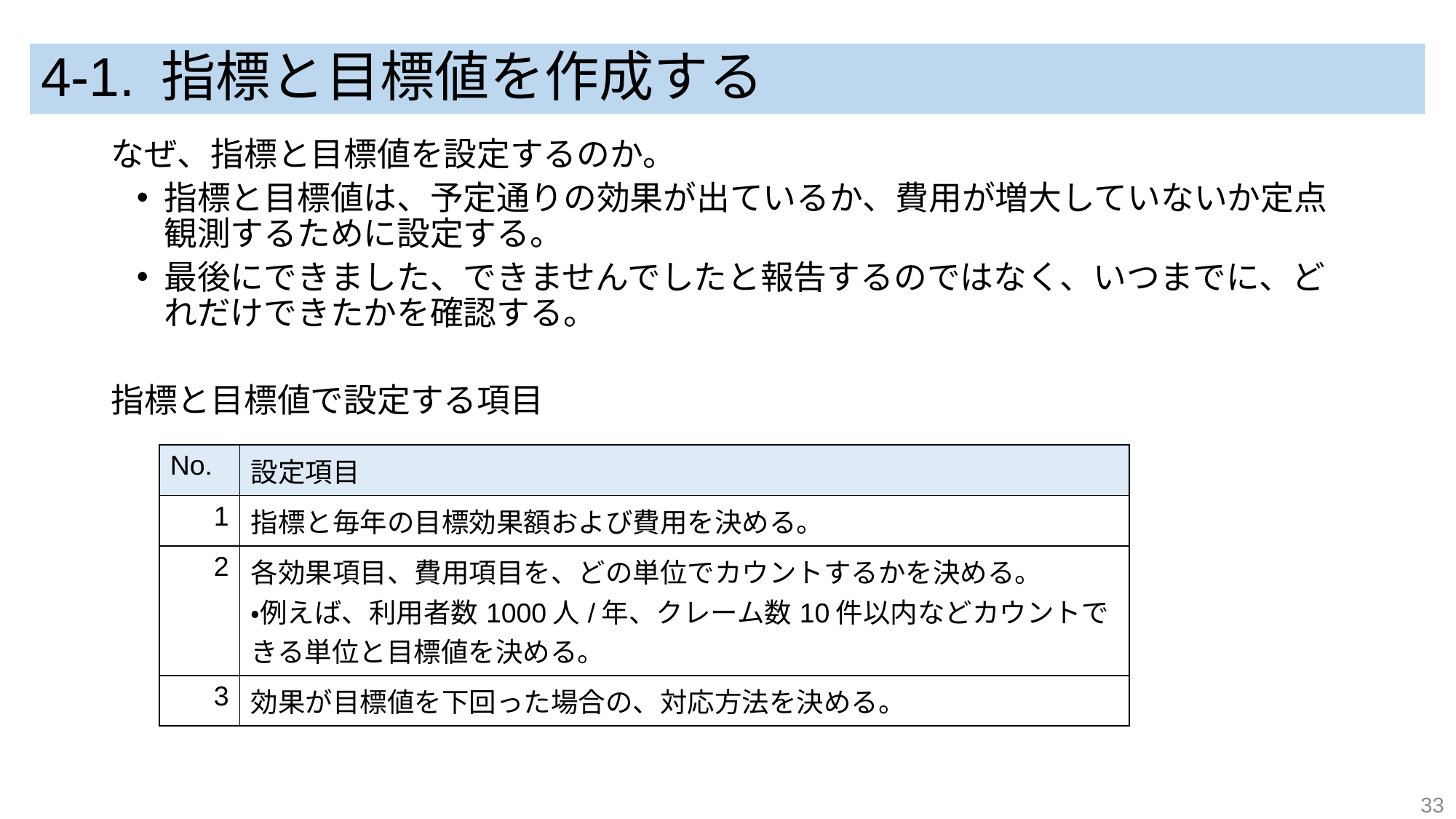

# 4-1. 指標と目標値を作成する
なぜ、指標と目標値を設定するのか。
指標と目標値は、予定通りの効果が出ているか、費用が増大していないか定点観測するために設定する。
最後にできました、できませんでしたと報告するのではなく、いつまでに、どれだけできたかを確認する。
指標と目標値で設定する項目

| No. | 設定項目 |
| --- | --- |
| 1 | 指標と毎年の目標効果額および費用を決める。 |
| 2 | 各効果項目、費用項目を、どの単位でカウントするかを決める。 ・例えば、利用者数1000人/年、クレーム数10件以内などカウントできる単位と目標値を決める。 |
| 3 | 効果が目標値を下回った場合の、対応方法を決める。 |
33